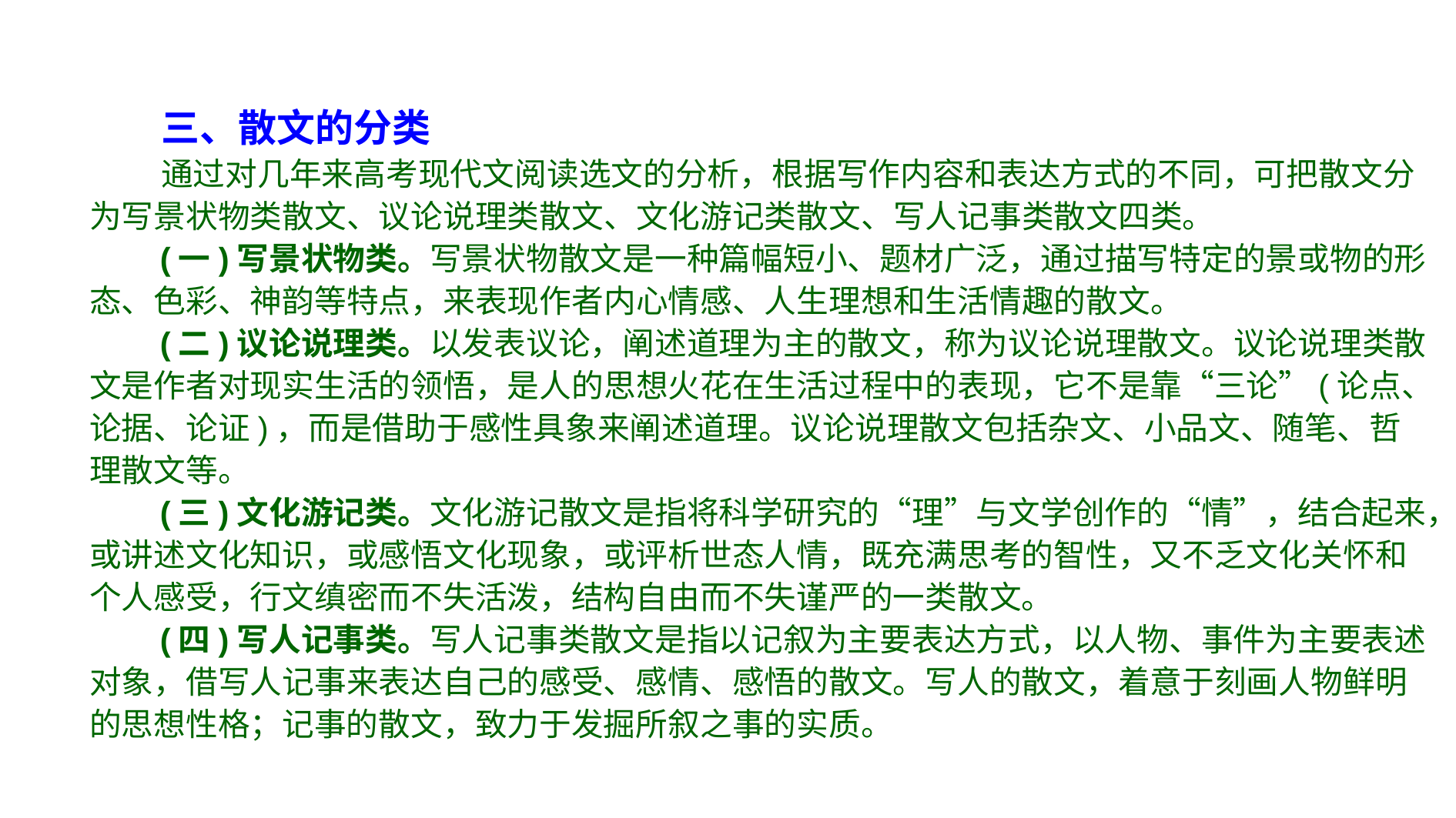

三、散文的分类
         通过对几年来高考现代文阅读选文的分析，根据写作内容和表达方式的不同，可把散文分为写景状物类散文、议论说理类散文、文化游记类散文、写人记事类散文四类。
        (一)写景状物类。写景状物散文是一种篇幅短小、题材广泛，通过描写特定的景或物的形态、色彩、神韵等特点，来表现作者内心情感、人生理想和生活情趣的散文。
        (二)议论说理类。以发表议论，阐述道理为主的散文，称为议论说理散文。议论说理类散文是作者对现实生活的领悟，是人的思想火花在生活过程中的表现，它不是靠“三论”(论点、论据、论证)，而是借助于感性具象来阐述道理。议论说理散文包括杂文、小品文、随笔、哲理散文等。
        (三)文化游记类。文化游记散文是指将科学研究的“理”与文学创作的“情”，结合起来，或讲述文化知识，或感悟文化现象，或评析世态人情，既充满思考的智性，又不乏文化关怀和个人感受，行文缜密而不失活泼，结构自由而不失谨严的一类散文。
        (四)写人记事类。写人记事类散文是指以记叙为主要表达方式，以人物、事件为主要表述对象，借写人记事来表达自己的感受、感情、感悟的散文。写人的散文，着意于刻画人物鲜明的思想性格；记事的散文，致力于发掘所叙之事的实质。